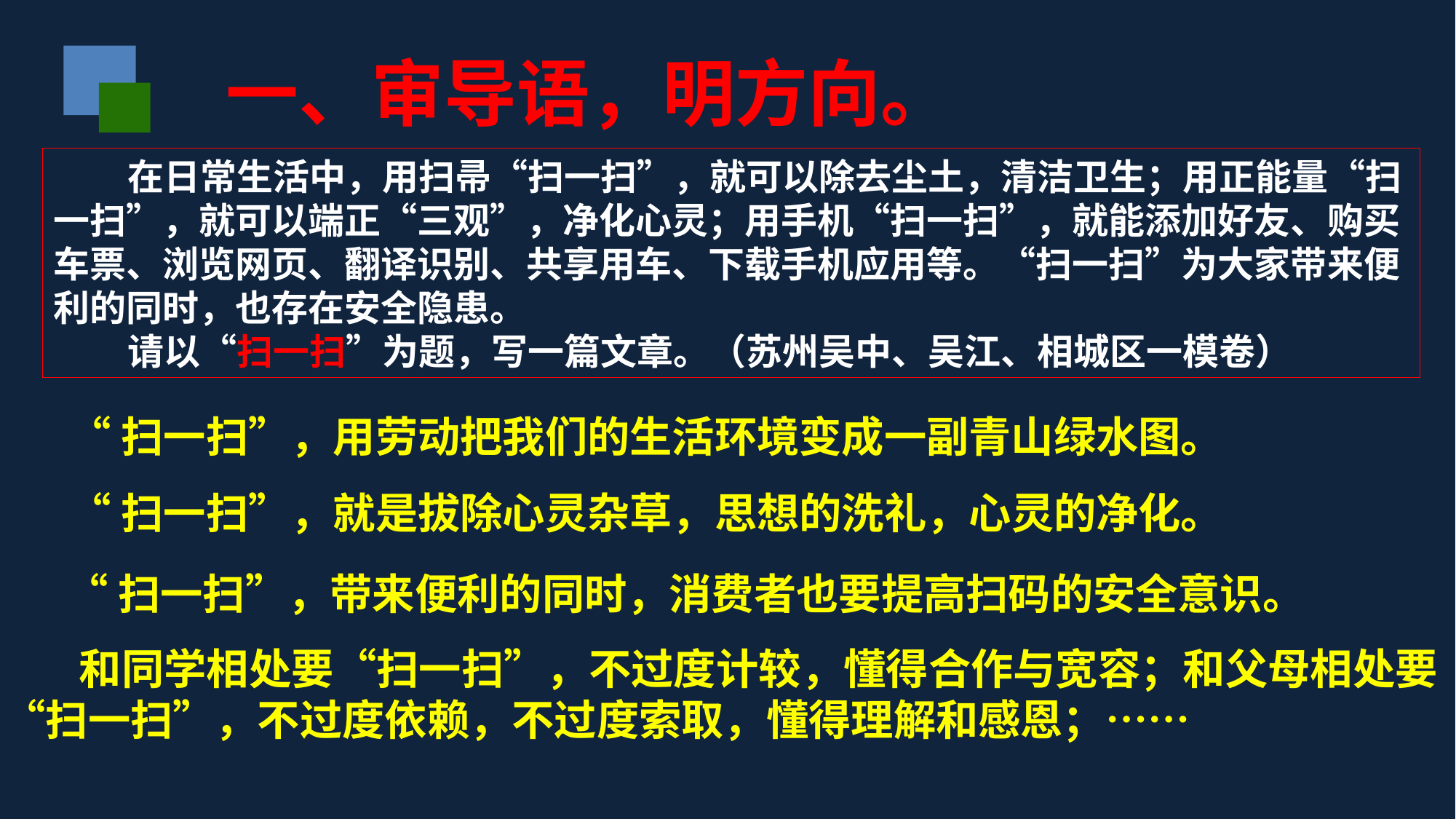

一、审导语，明方向。

        在日常生活中，用扫帚“扫一扫”，就可以除去尘土，清洁卫生；用正能量“扫一扫”，就可以端正“三观”，净化心灵；用手机“扫一扫”，就能添加好友、购买车票、浏览网页、翻译识别、共享用车、下载手机应用等。“扫一扫”为大家带来便利的同时，也存在安全隐患。
        请以“扫一扫”为题，写一篇文章。（苏州吴中、吴江、相城区一模卷）
“扫一扫”，用劳动把我们的生活环境变成一副青山绿水图。
“扫一扫”，就是拔除心灵杂草，思想的洗礼，心灵的净化。

“扫一扫”，带来便利的同时，消费者也要提高扫码的安全意识。
   和同学相处要“扫一扫”，不过度计较，懂得合作与宽容；和父母相处要“扫一扫”，不过度依赖，不过度索取，懂得理解和感恩；……